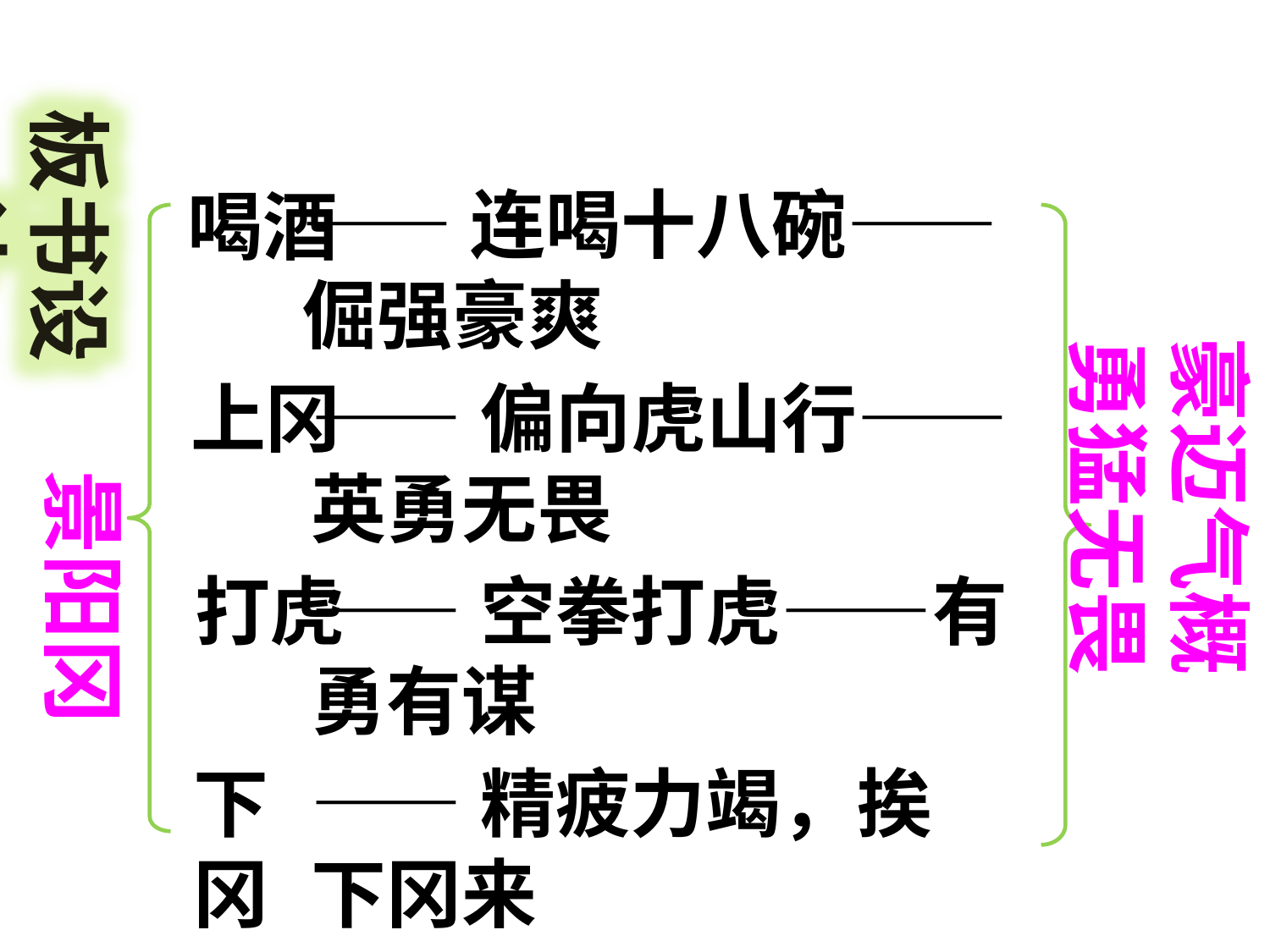

板书设计
——连喝十八碗——倔强豪爽
喝酒

豪迈气概
勇猛无畏
上冈
——偏向虎山行——英勇无畏

景阳冈
打虎
——空拳打虎——有勇有谋
下冈
——精疲力竭，挨下冈来